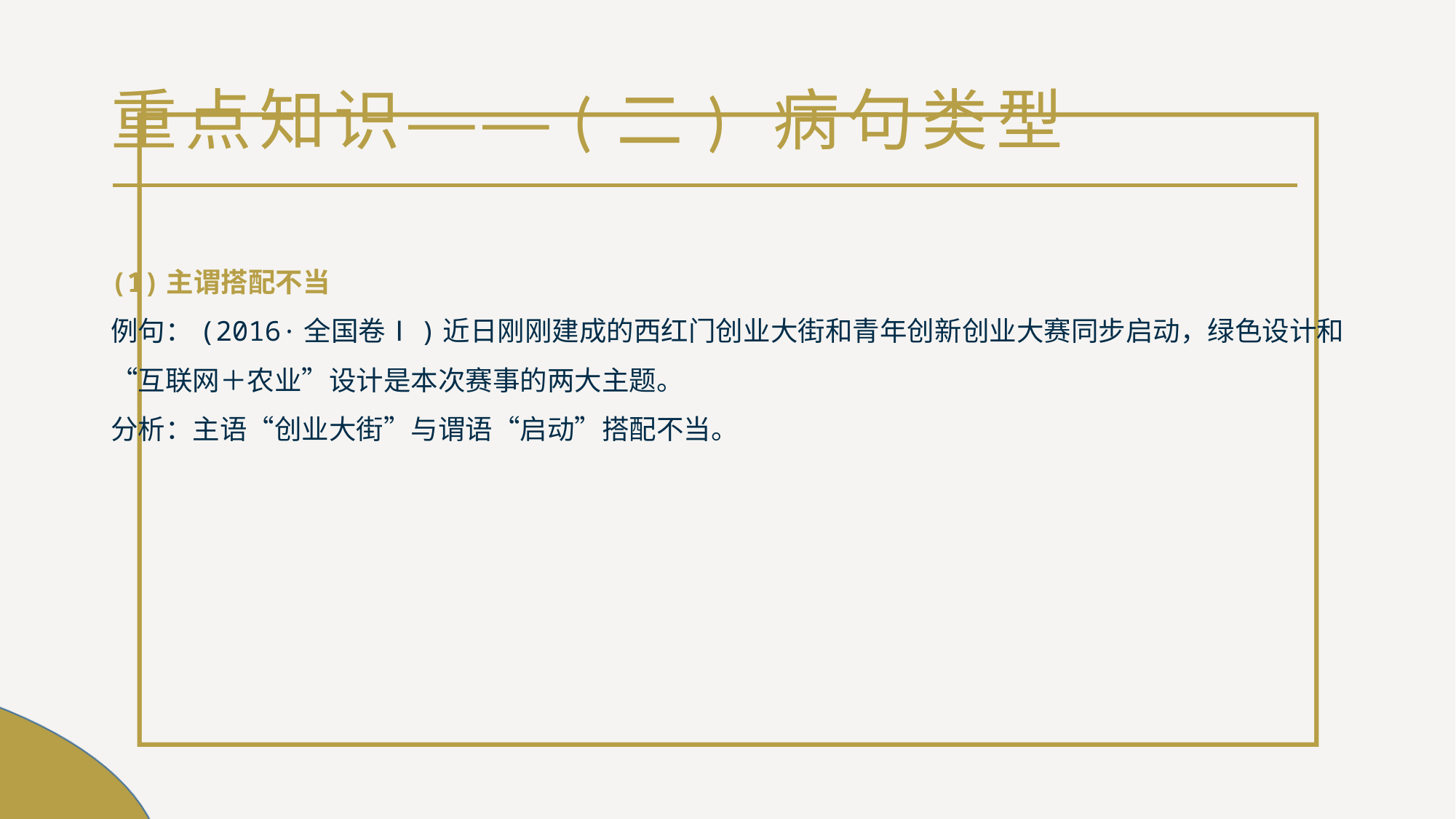

# 重点知识——(二) 病句类型
(1)主谓搭配不当
例句：(2016·全国卷Ⅰ)近日刚刚建成的西红门创业大街和青年创新创业大赛同步启动，绿色设计和“互联网＋农业”设计是本次赛事的两大主题。
分析：主语“创业大街”与谓语“启动”搭配不当。